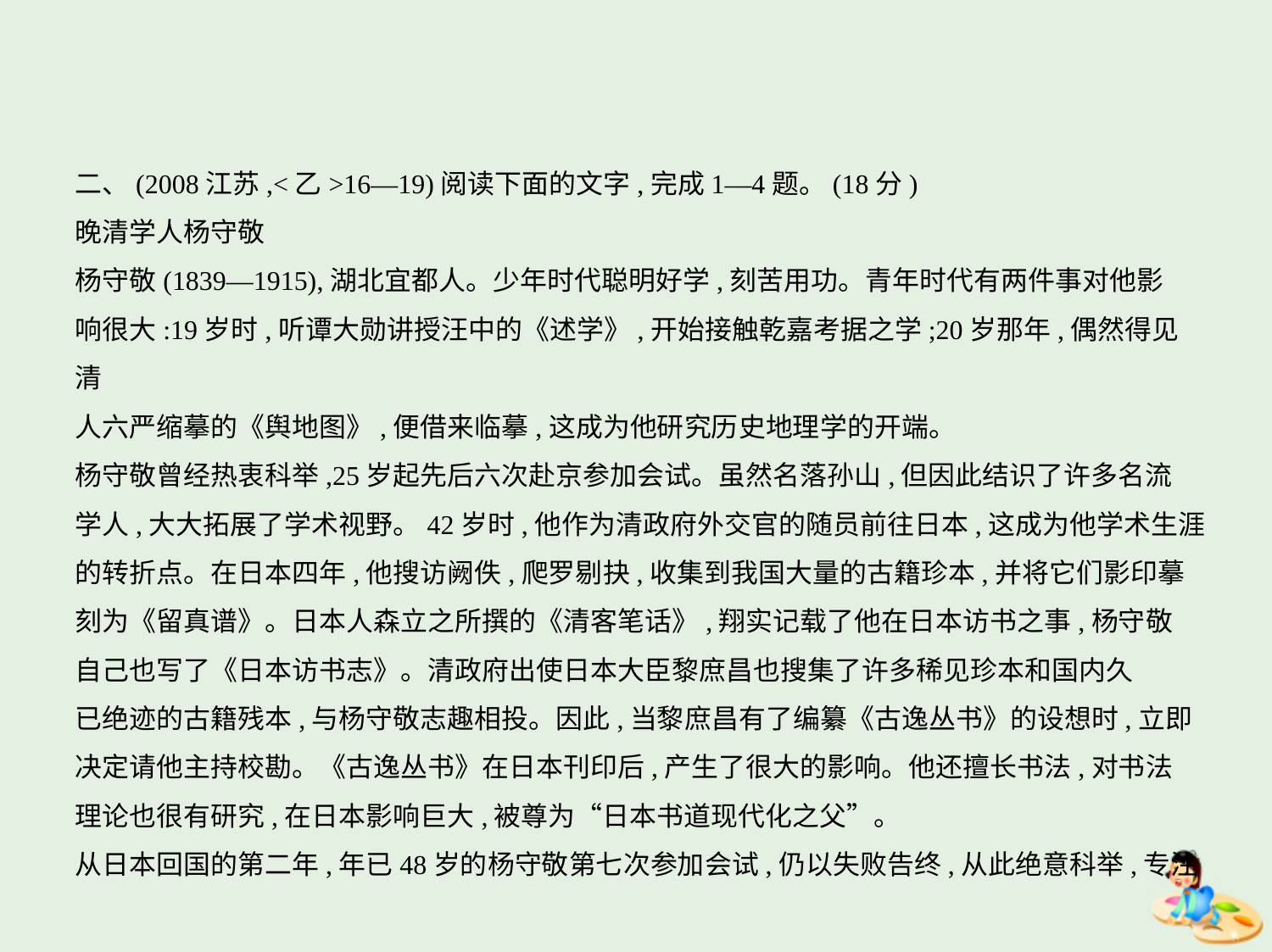

二、(2008江苏,<乙>16—19)阅读下面的文字,完成1—4题。(18分)
晚清学人杨守敬
杨守敬(1839—1915),湖北宜都人。少年时代聪明好学,刻苦用功。青年时代有两件事对他影
响很大:19岁时,听谭大勋讲授汪中的《述学》,开始接触乾嘉考据之学;20岁那年,偶然得见清
人六严缩摹的《舆地图》,便借来临摹,这成为他研究历史地理学的开端。
杨守敬曾经热衷科举,25岁起先后六次赴京参加会试。虽然名落孙山,但因此结识了许多名流
学人,大大拓展了学术视野。42岁时,他作为清政府外交官的随员前往日本,这成为他学术生涯
的转折点。在日本四年,他搜访阙佚,爬罗剔抉,收集到我国大量的古籍珍本,并将它们影印摹
刻为《留真谱》。日本人森立之所撰的《清客笔话》,翔实记载了他在日本访书之事,杨守敬
自己也写了《日本访书志》。清政府出使日本大臣黎庶昌也搜集了许多稀见珍本和国内久
已绝迹的古籍残本,与杨守敬志趣相投。因此,当黎庶昌有了编纂《古逸丛书》的设想时,立即
决定请他主持校勘。《古逸丛书》在日本刊印后,产生了很大的影响。他还擅长书法,对书法
理论也很有研究,在日本影响巨大,被尊为“日本书道现代化之父”。
从日本回国的第二年,年已48岁的杨守敬第七次参加会试,仍以失败告终,从此绝意科举,专注